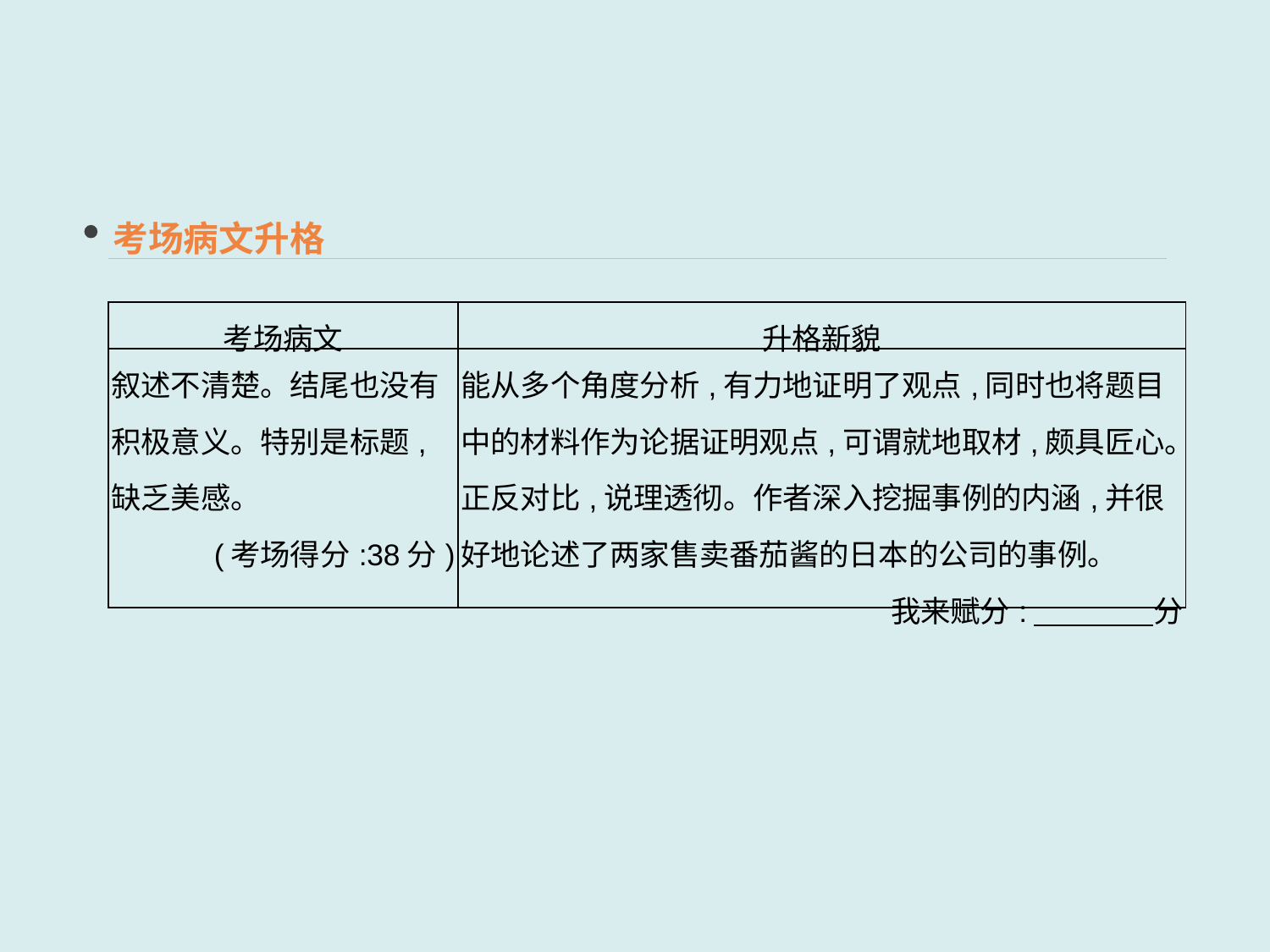

考场病文升格

| 考场病文 | 升格新貌 |
| --- | --- |
| 叙述不清楚。结尾也没有积极意义。特别是标题,缺乏美感。 (考场得分:38分) | 能从多个角度分析,有力地证明了观点,同时也将题目中的材料作为论据证明观点,可谓就地取材,颇具匠心。正反对比,说理透彻。作者深入挖掘事例的内涵,并很好地论述了两家售卖番茄酱的日本的公司的事例。 我来赋分:　　　　分 |